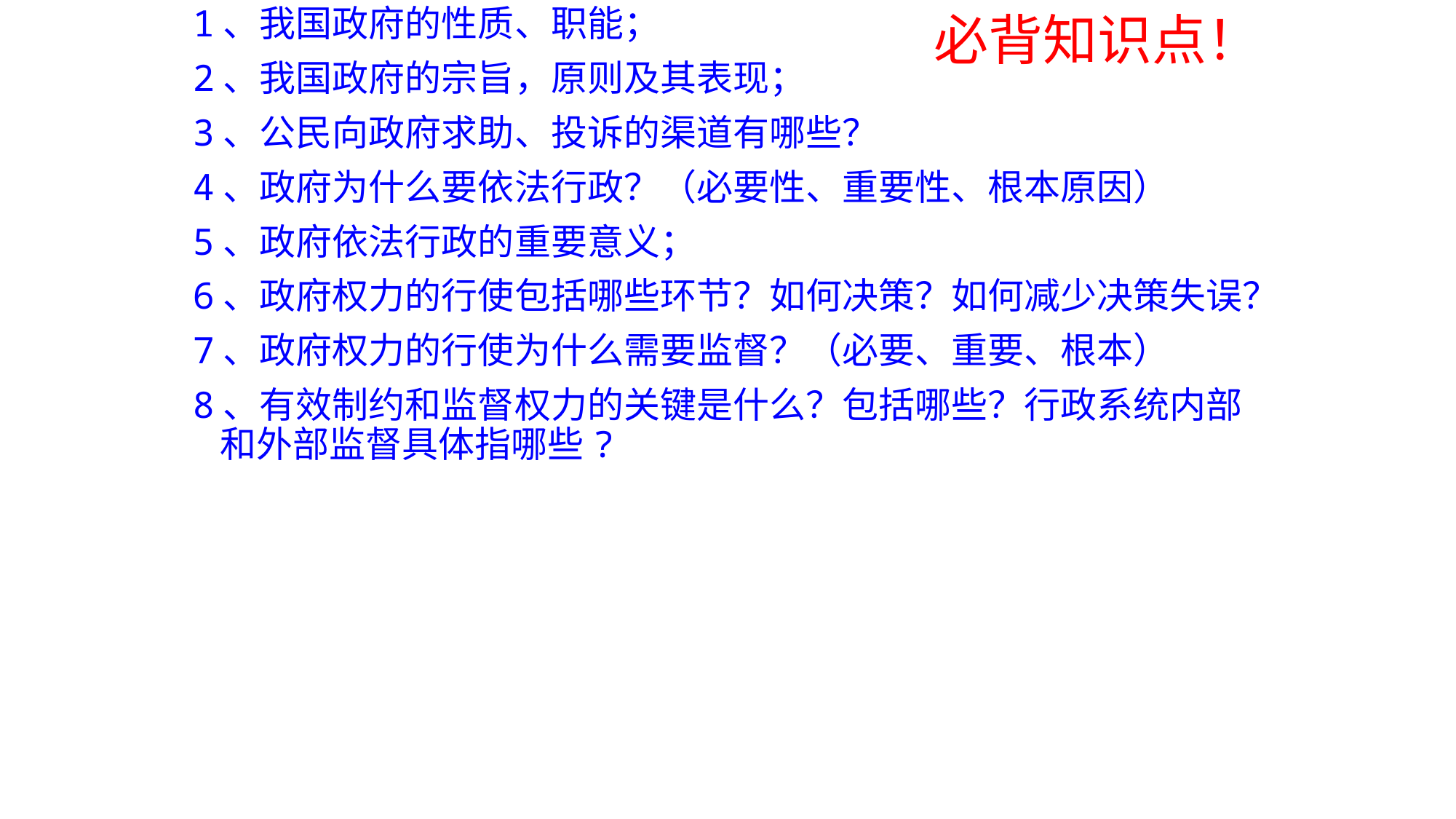

1、我国政府的性质、职能；
2、我国政府的宗旨，原则及其表现；
3、公民向政府求助、投诉的渠道有哪些？
4、政府为什么要依法行政？（必要性、重要性、根本原因）
5、政府依法行政的重要意义；
6、政府权力的行使包括哪些环节？如何决策？如何减少决策失误？
7、政府权力的行使为什么需要监督？（必要、重要、根本）
8、有效制约和监督权力的关键是什么？包括哪些？行政系统内部和外部监督具体指哪些?

必背知识点！